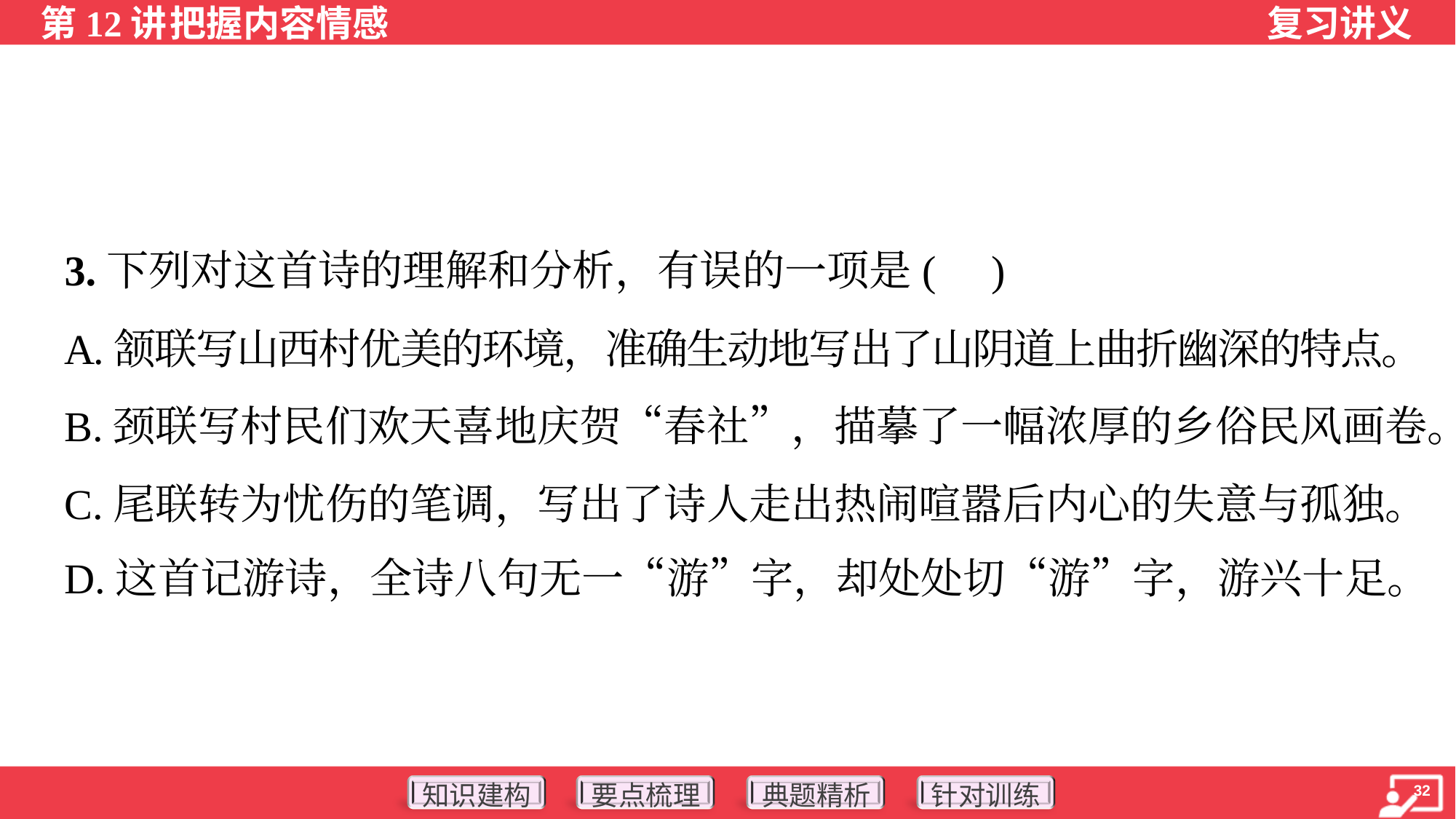

3.下列对这首诗的理解和分析，有误的一项是(     )
A.颔联写山西村优美的环境，准确生动地写出了山阴道上曲折幽深的特点。
B.颈联写村民们欢天喜地庆贺“春社”，描摹了一幅浓厚的乡俗民风画卷。
C.尾联转为忧伤的笔调，写出了诗人走出热闹喧嚣后内心的失意与孤独。
D.这首记游诗，全诗八句无一“游”字，却处处切“游”字，游兴十足。